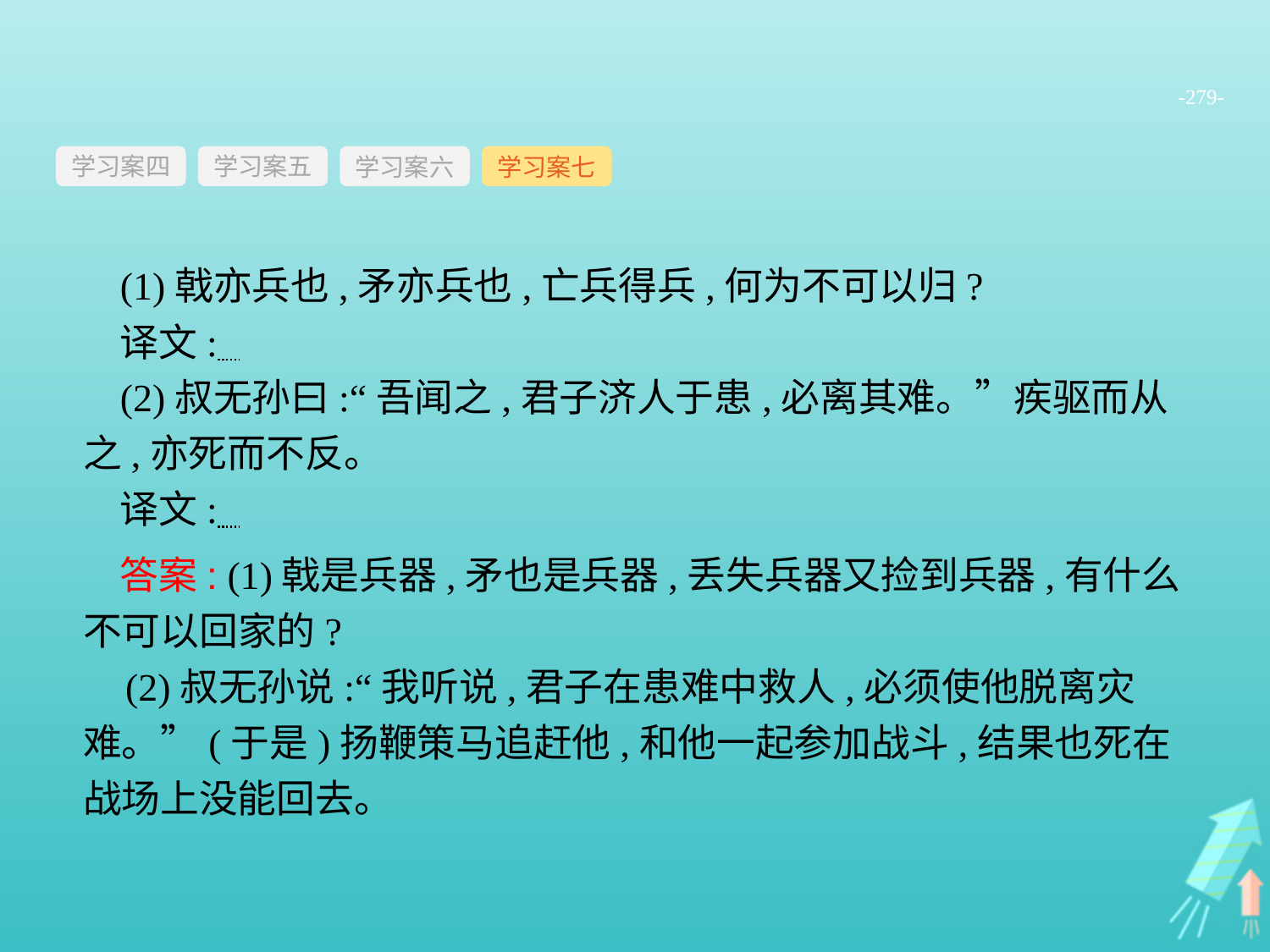

-279-
学习案四
学习案六
学习案七
学习案五
(1)戟亦兵也,矛亦兵也,亡兵得兵,何为不可以归?
译文:
(2)叔无孙曰:“吾闻之,君子济人于患,必离其难。”疾驱而从之,亦死而不反。
译文:
答案: (1)戟是兵器,矛也是兵器,丢失兵器又捡到兵器,有什么不可以回家的?
(2)叔无孙说:“我听说,君子在患难中救人,必须使他脱离灾难。”(于是)扬鞭策马追赶他,和他一起参加战斗,结果也死在战场上没能回去。